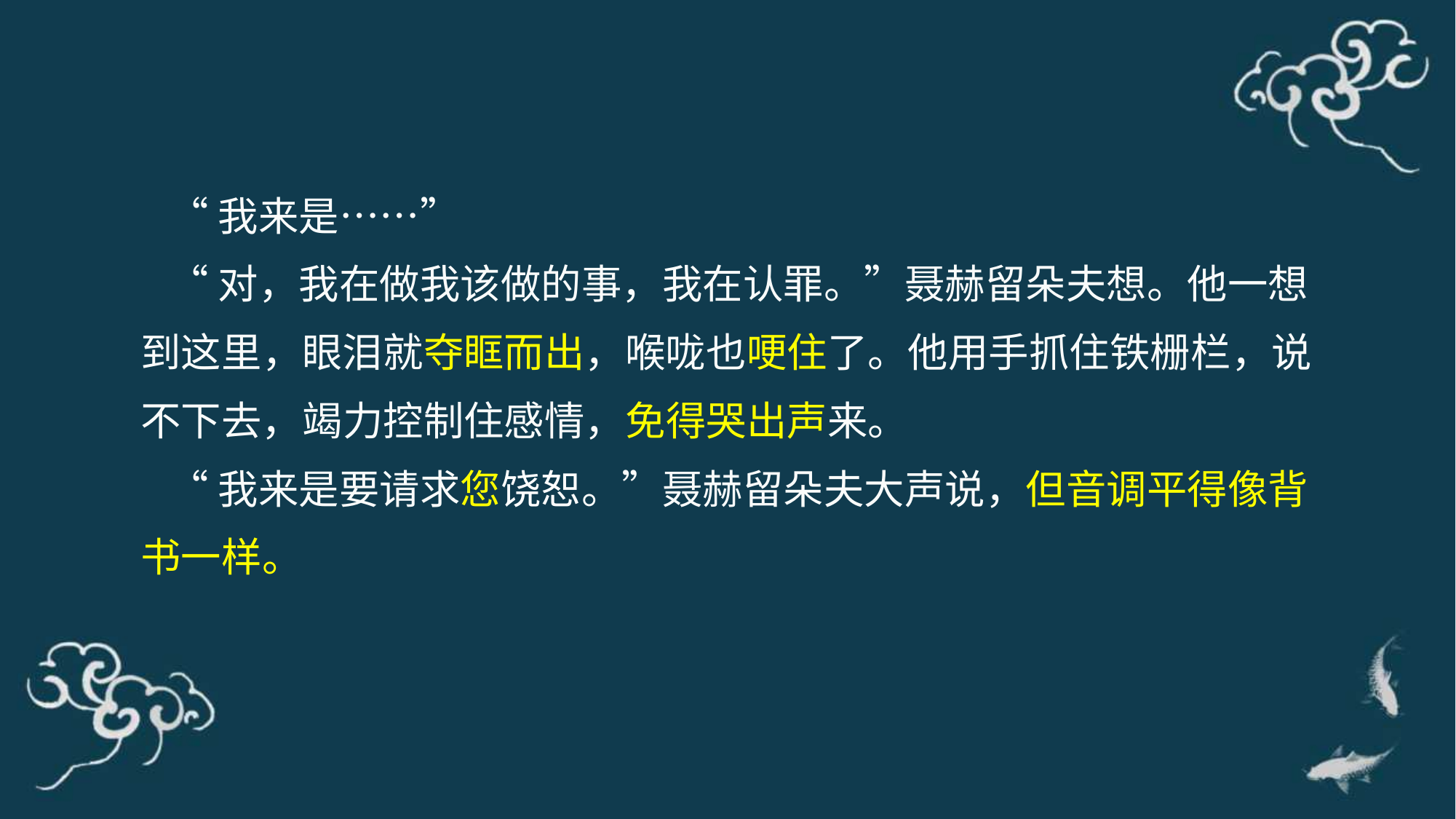

“我来是……”
   “对，我在做我该做的事，我在认罪。”聂赫留朵夫想。他一想到这里，眼泪就夺眶而出，喉咙也哽住了。他用手抓住铁栅栏，说不下去，竭力控制住感情，免得哭出声来。
   “我来是要请求您饶恕。”聂赫留朵夫大声说，但音调平得像背书一样。